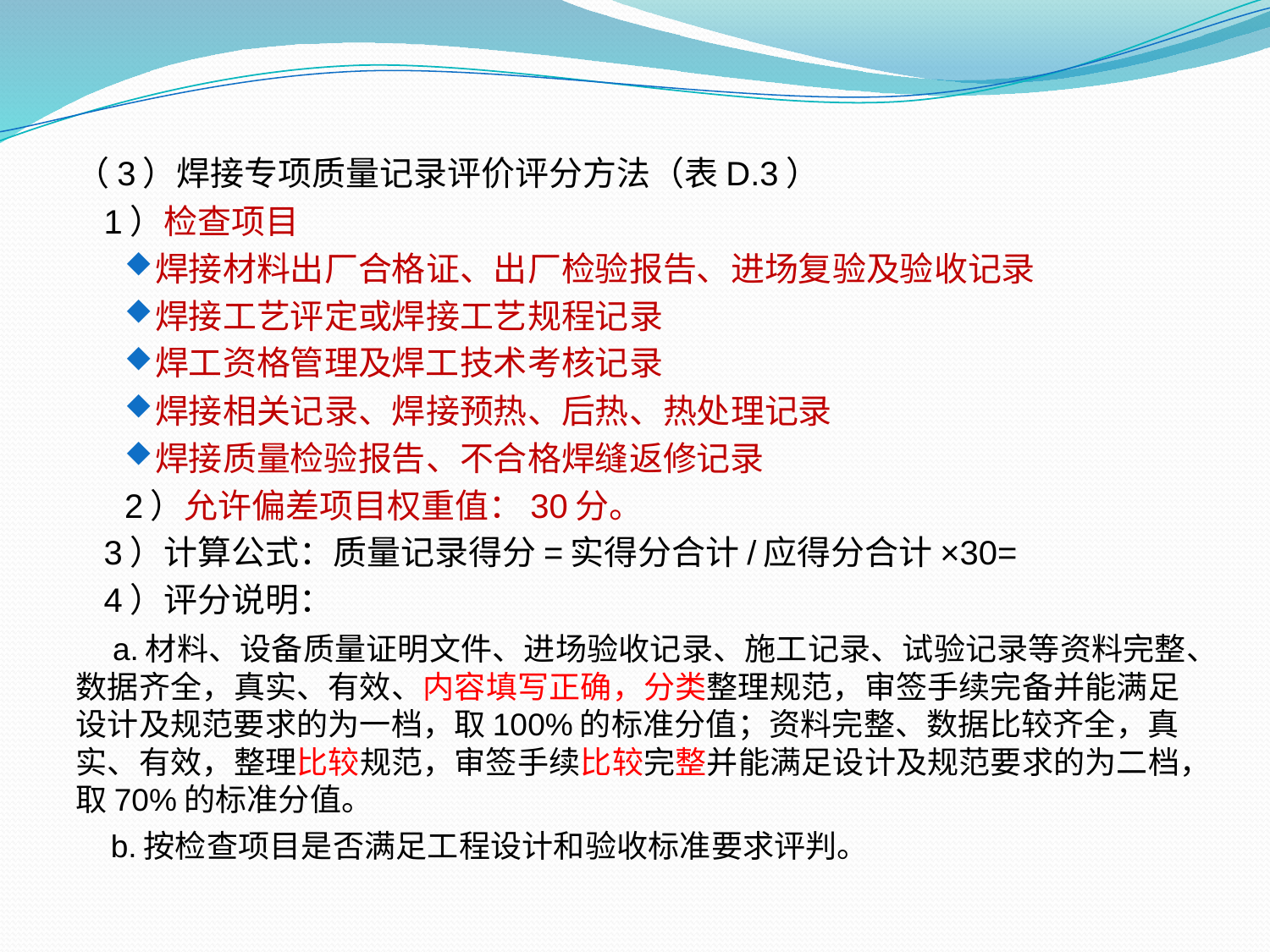

（3）焊接专项质量记录评价评分方法（表D.3）
   1）检查项目
焊接材料出厂合格证、出厂检验报告、进场复验及验收记录
焊接工艺评定或焊接工艺规程记录
焊工资格管理及焊工技术考核记录
焊接相关记录、焊接预热、后热、热处理记录
焊接质量检验报告、不合格焊缝返修记录
2）允许偏差项目权重值：30分。
   3）计算公式：质量记录得分=实得分合计/应得分合计×30=
   4）评分说明：
    a.材料、设备质量证明文件、进场验收记录、施工记录、试验记录等资料完整、数据齐全，真实、有效、内容填写正确，分类整理规范，审签手续完备并能满足设计及规范要求的为一档，取100%的标准分值；资料完整、数据比较齐全，真实、有效，整理比较规范，审签手续比较完整并能满足设计及规范要求的为二档，取70%的标准分值。
    b.按检查项目是否满足工程设计和验收标准要求评判。